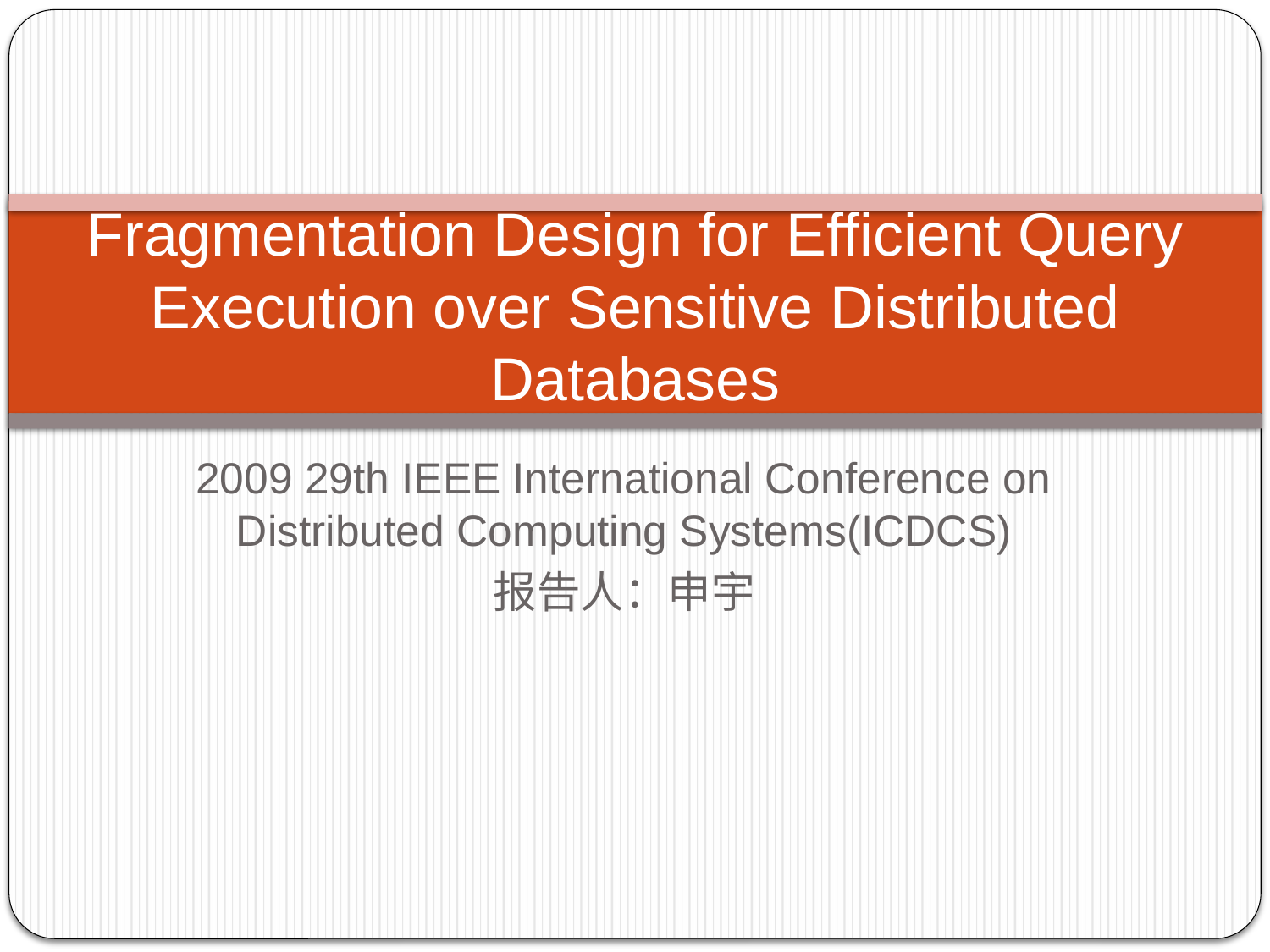

# Fragmentation Design for Efﬁcient Query Execution over Sensitive Distributed Databases
2009 29th IEEE International Conference on Distributed Computing Systems(ICDCS)
报告人：申宇